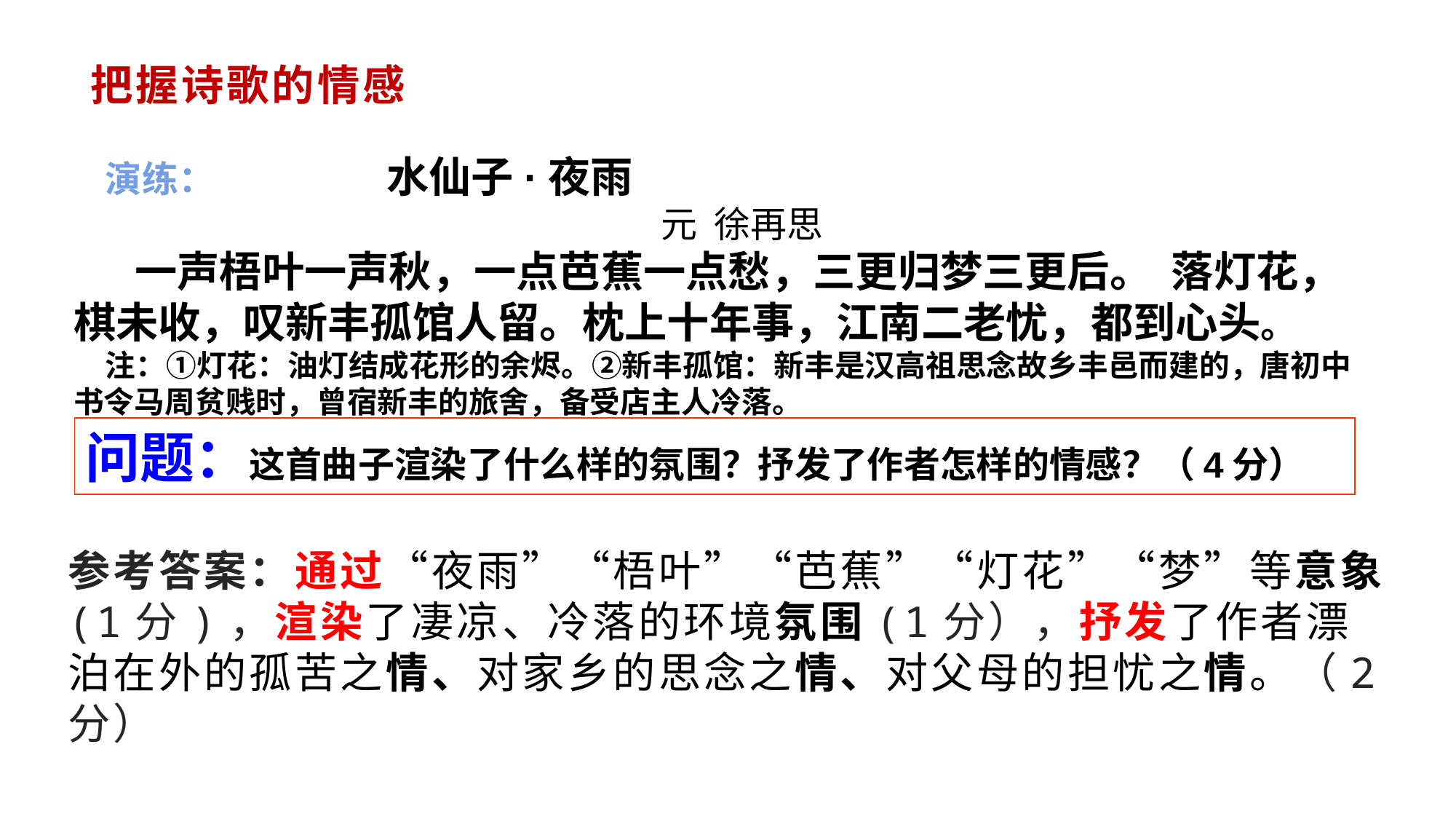

把握诗歌的情感
演练：                     水仙子·夜雨
元  徐再思
  一声梧叶一声秋，一点芭蕉一点愁，三更归梦三更后。  落灯花，棋未收，叹新丰孤馆人留。枕上十年事，江南二老忧，都到心头。
注：①灯花：油灯结成花形的余烬。②新丰孤馆：新丰是汉高祖思念故乡丰邑而建的，唐初中书令马周贫贱时，曾宿新丰的旅舍，备受店主人冷落。

问题：这首曲子渲染了什么样的氛围？抒发了作者怎样的情感？（4分）
参考答案：通过“夜雨”“梧叶”“芭蕉”“灯花”“梦”等意象(1分)，渲染了凄凉、冷落的环境氛围(1分），抒发了作者漂泊在外的孤苦之情、对家乡的思念之情、对父母的担忧之情。（2分）